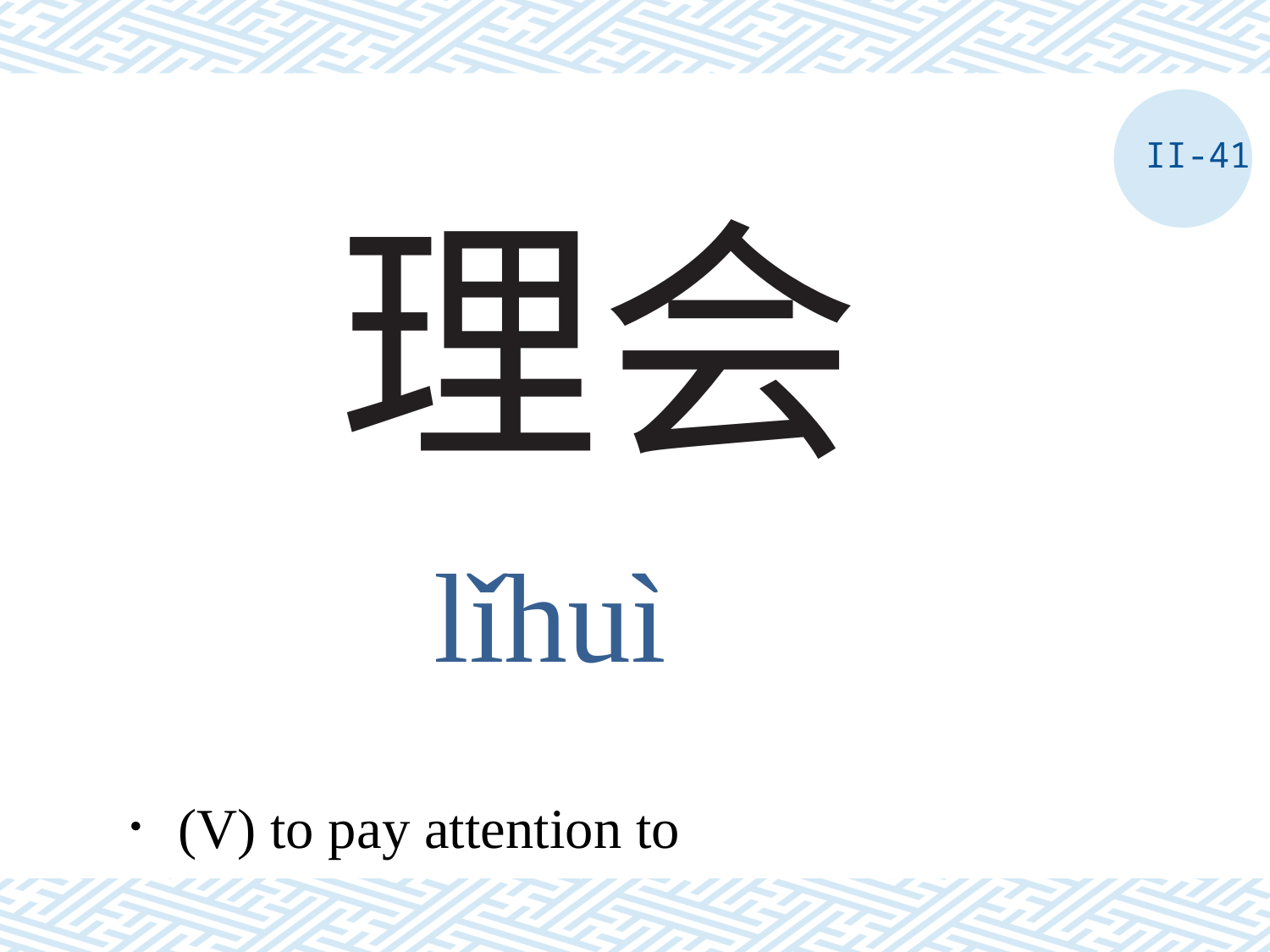

II-41

# 理会
lǐhuì
．(V) to pay attention to